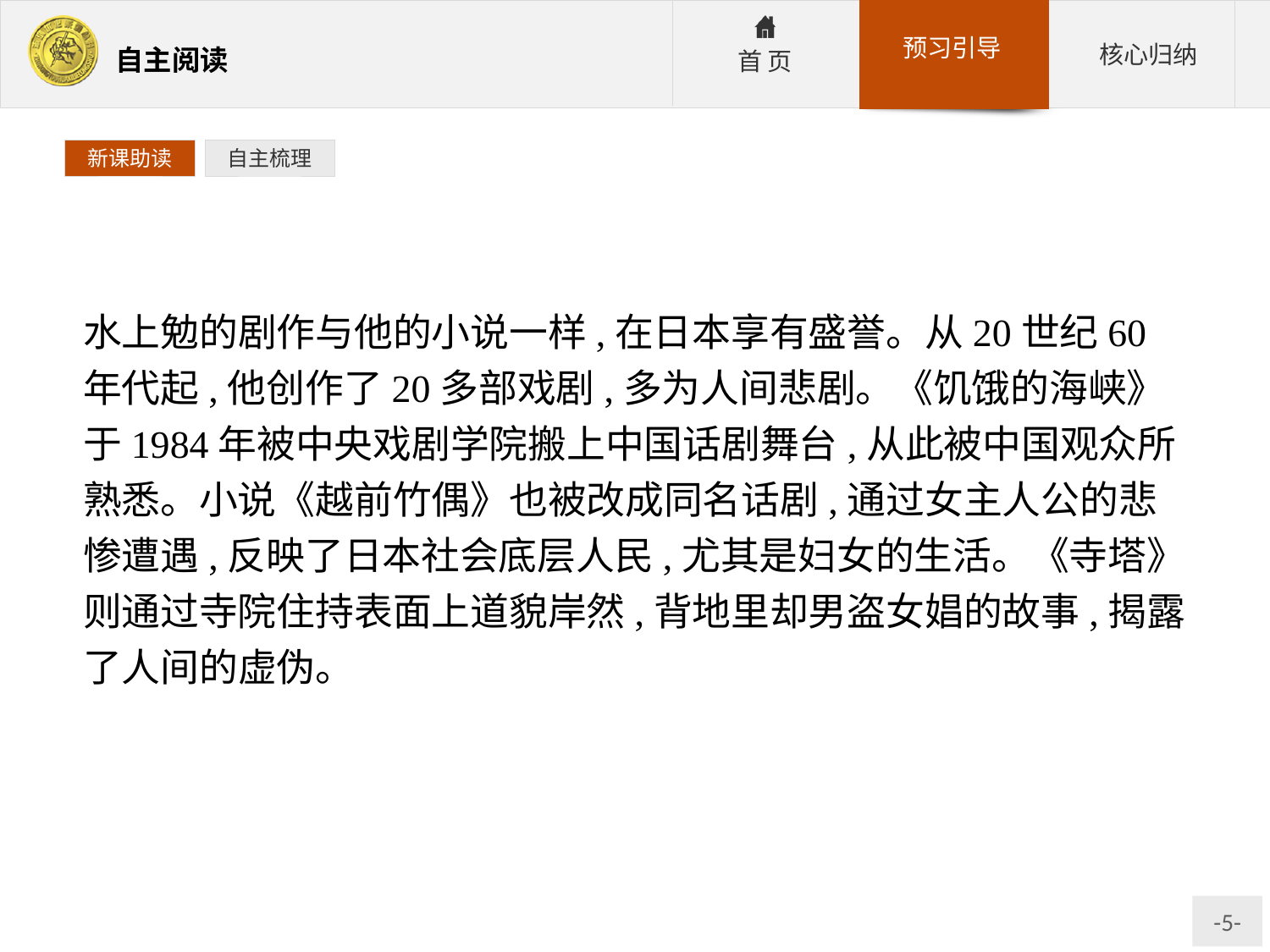

新课助读
自主梳理
水上勉的剧作与他的小说一样,在日本享有盛誉。从20世纪60年代起,他创作了20多部戏剧,多为人间悲剧。《饥饿的海峡》于1984年被中央戏剧学院搬上中国话剧舞台,从此被中国观众所熟悉。小说《越前竹偶》也被改成同名话剧,通过女主人公的悲惨遭遇,反映了日本社会底层人民,尤其是妇女的生活。《寺塔》则通过寺院住持表面上道貌岸然,背地里却男盗女娼的故事,揭露了人间的虚伪。